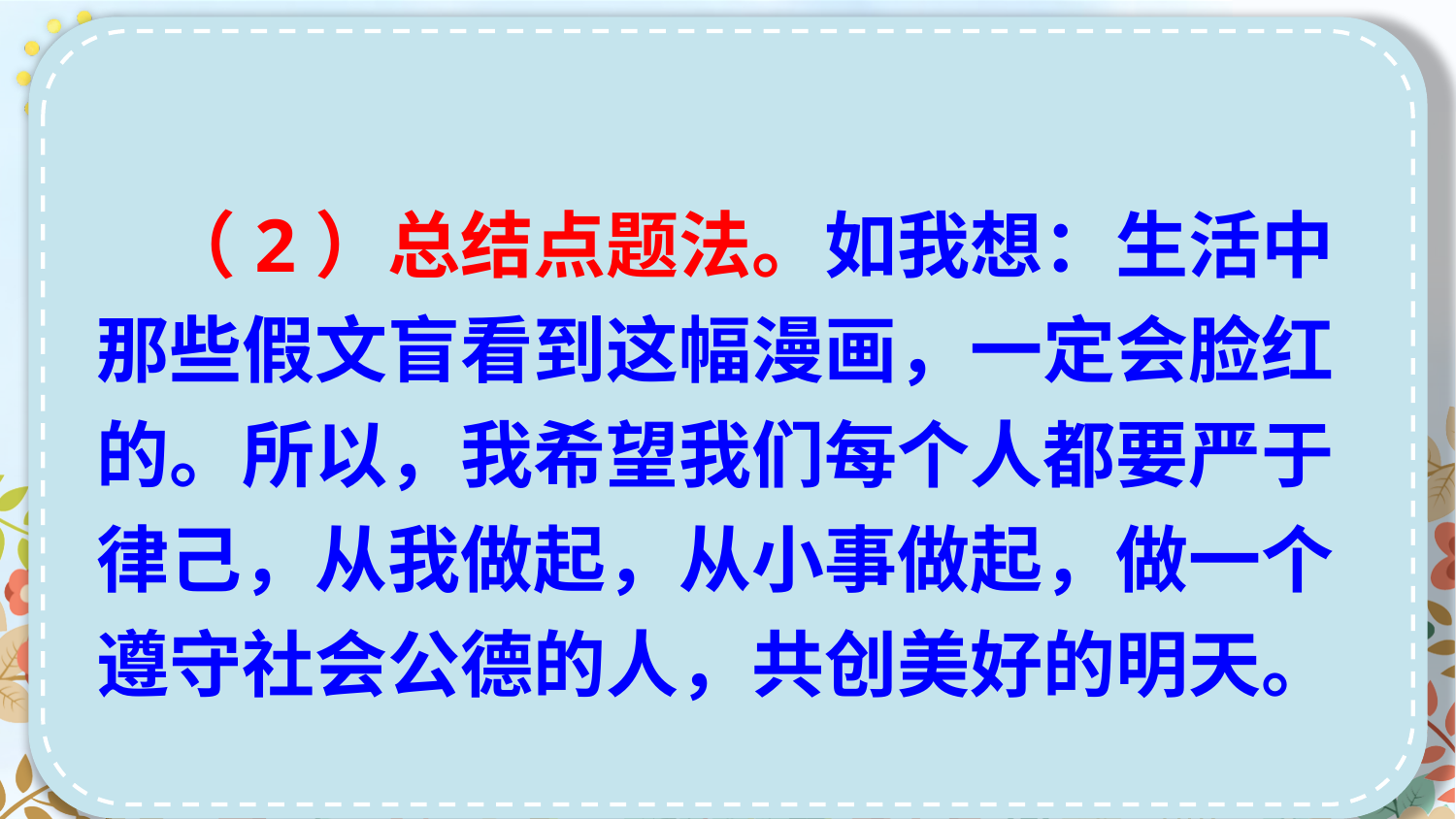

（2）总结点题法。如我想：生活中那些假文盲看到这幅漫画，一定会脸红的。所以，我希望我们每个人都要严于律己，从我做起，从小事做起，做一个遵守社会公德的人，共创美好的明天。